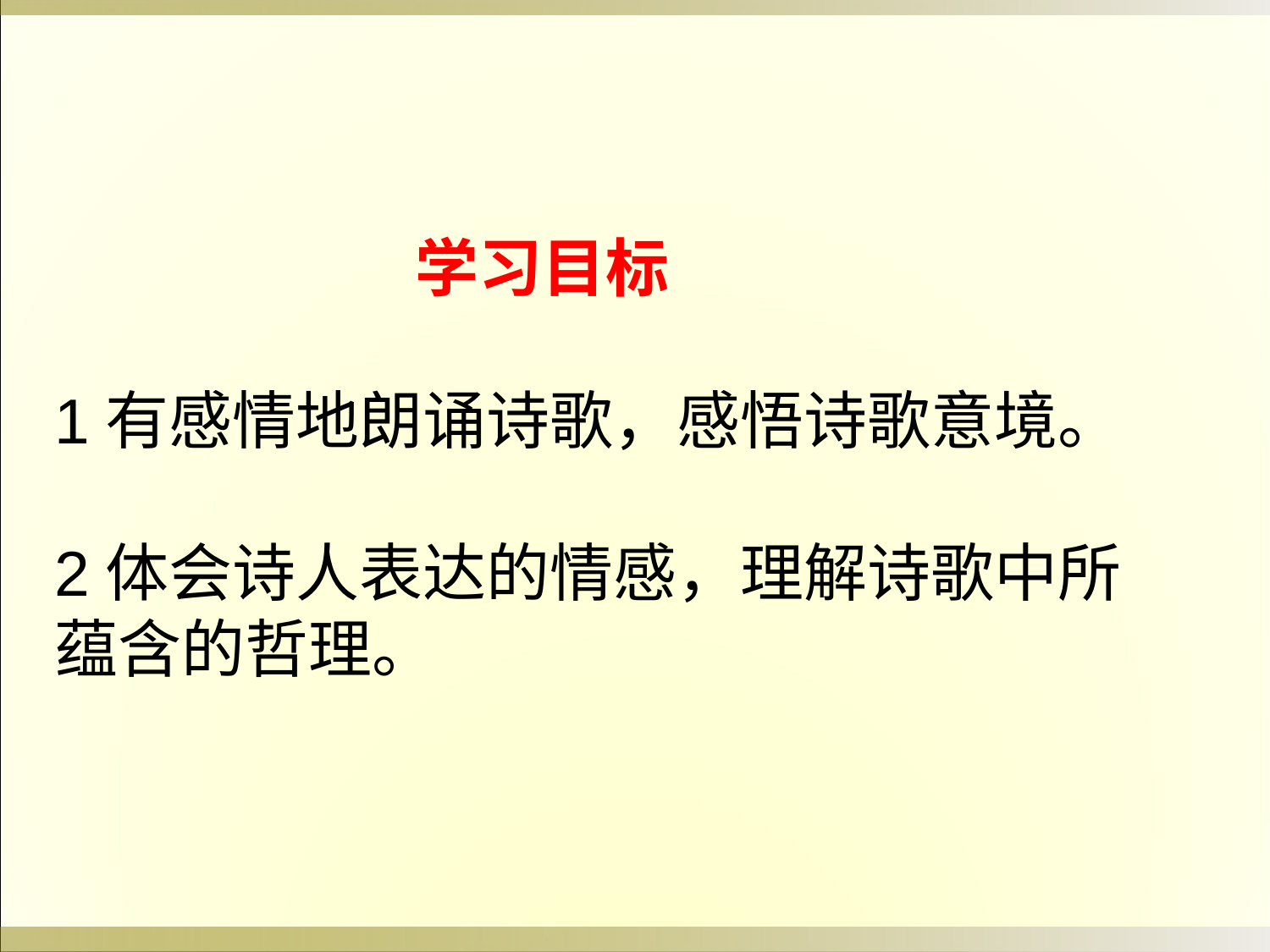

学习目标

1有感情地朗诵诗歌，感悟诗歌意境。

2体会诗人表达的情感，理解诗歌中所蕴含的哲理。